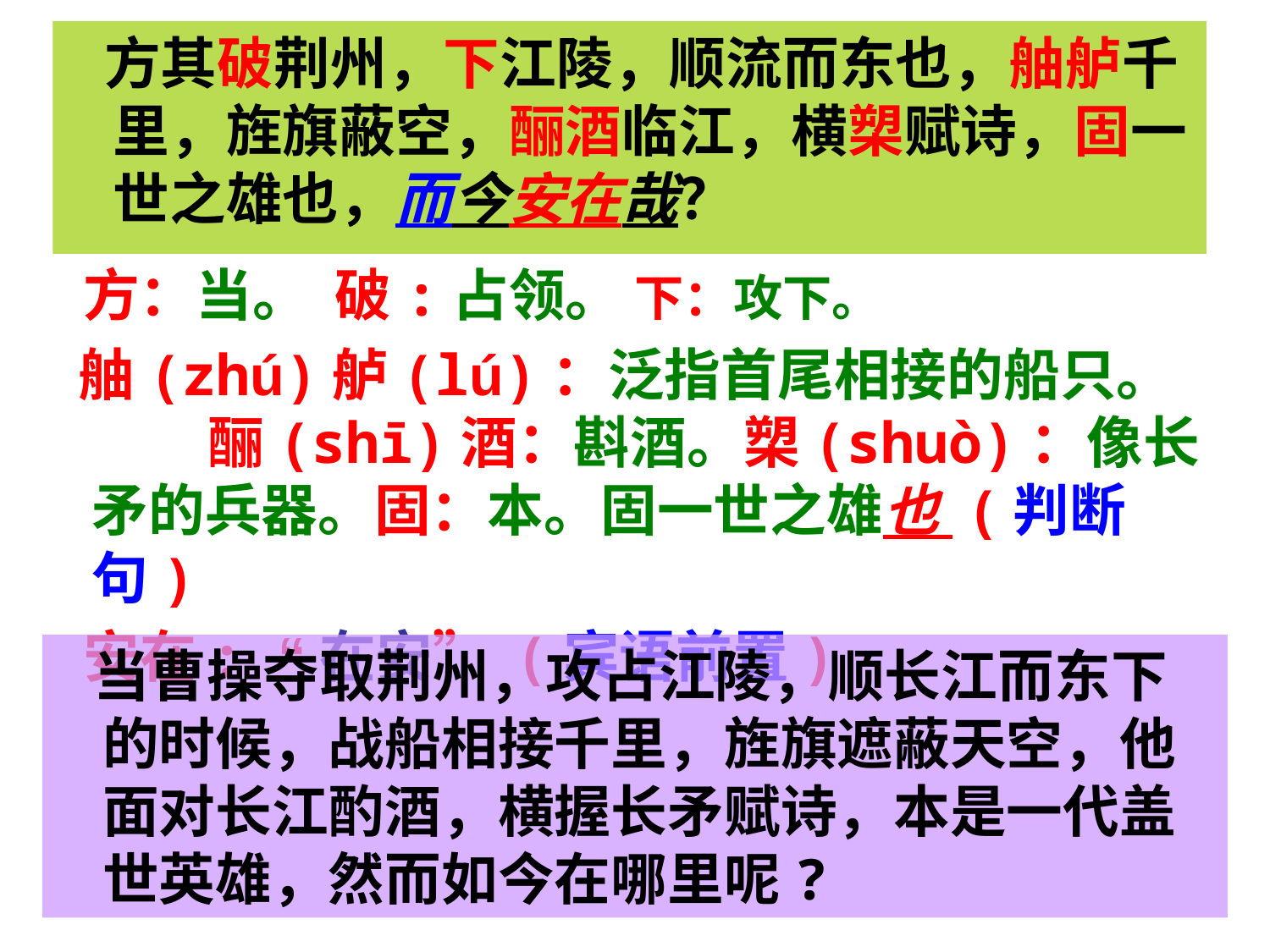

方其破荆州，下江陵，顺流而东也，舳舻千里，旌旗蔽空，酾酒临江，横槊赋诗，固一世之雄也，而今安在哉？
  方：当。  破:占领。 下：攻下。
  舳(zhú)舻(lú)：泛指首尾相接的船只。              酾(shī)酒：斟酒。槊(shuò)：像长矛的兵器。固：本。固一世之雄也 (判断句)
  安在: “在安” (宾语前置)
  当曹操夺取荆州，攻占江陵，顺长江而东下的时候，战船相接千里，旌旗遮蔽天空，他面对长江酌酒，横握长矛赋诗，本是一代盖世英雄，然而如今在哪里呢?